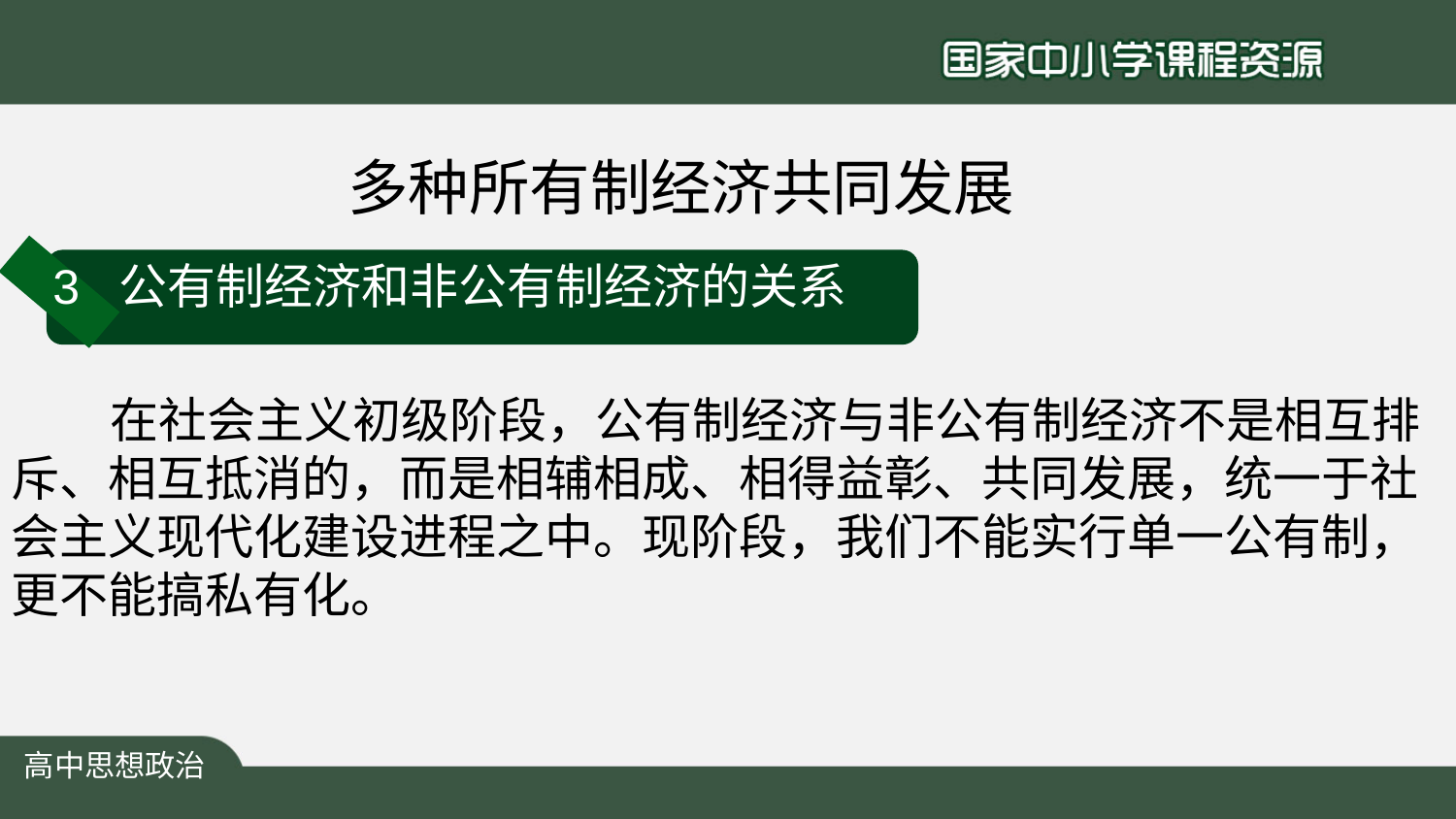

# 多种所有制经济共同发展
3  公有制经济和非公有制经济的关系

        在社会主义初级阶段，公有制经济与非公有制经济不是相互排斥、相互抵消的，而是相辅相成、相得益彰、共同发展，统一于社会主义现代化建设进程之中。现阶段，我们不能实行单一公有制，更不能搞私有化。